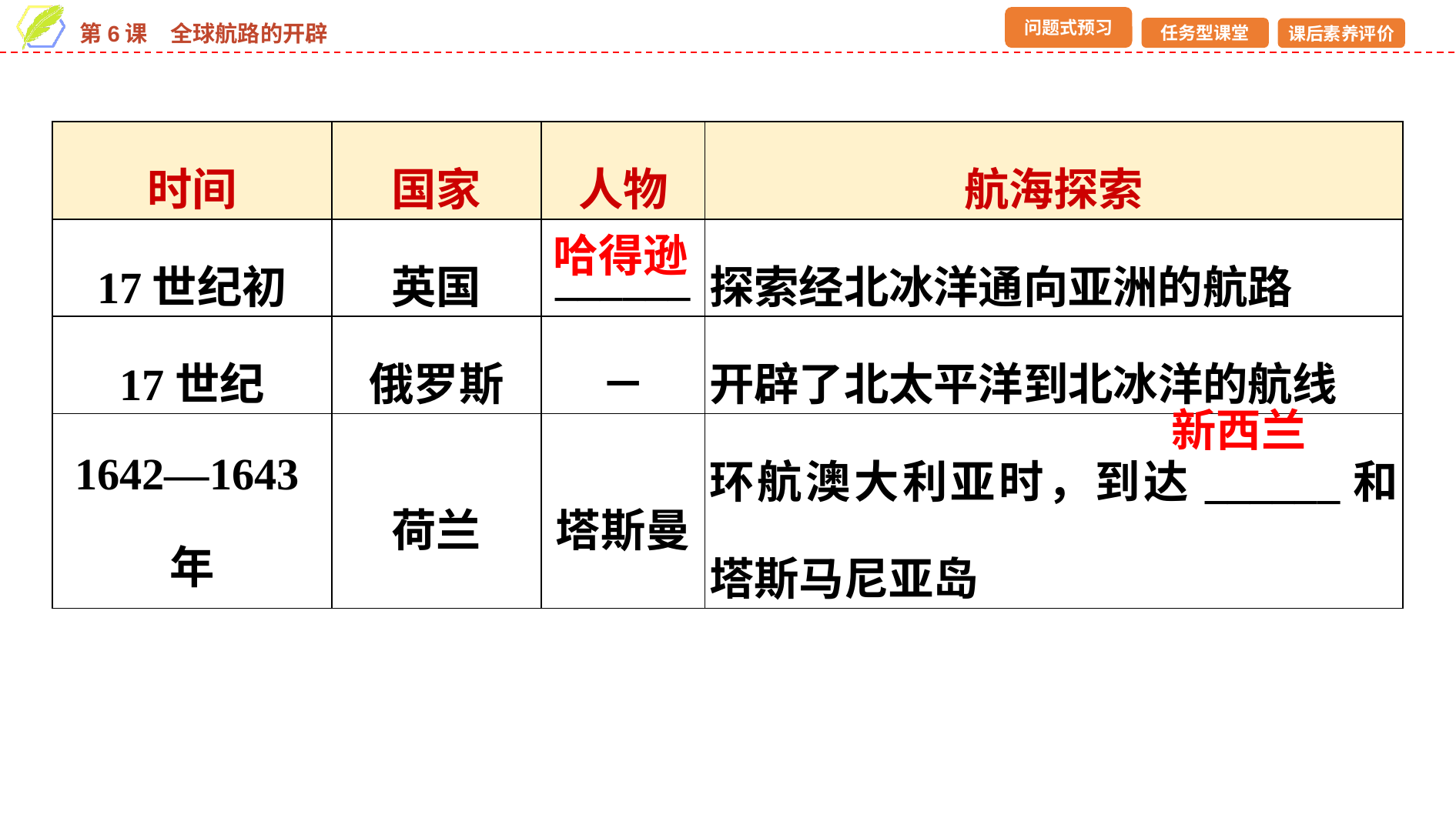

| 时间 | 国家 | 人物 | 航海探索 |
| --- | --- | --- | --- |
| 17世纪初 | 英国 | \_\_\_\_\_\_ | 探索经北冰洋通向亚洲的航路 |
| 17世纪 | 俄罗斯 | － | 开辟了北太平洋到北冰洋的航线 |
| 1642—1643年 | 荷兰 | 塔斯曼 | 环航澳大利亚时，到达\_\_\_\_\_\_和塔斯马尼亚岛 |
哈得逊
新西兰